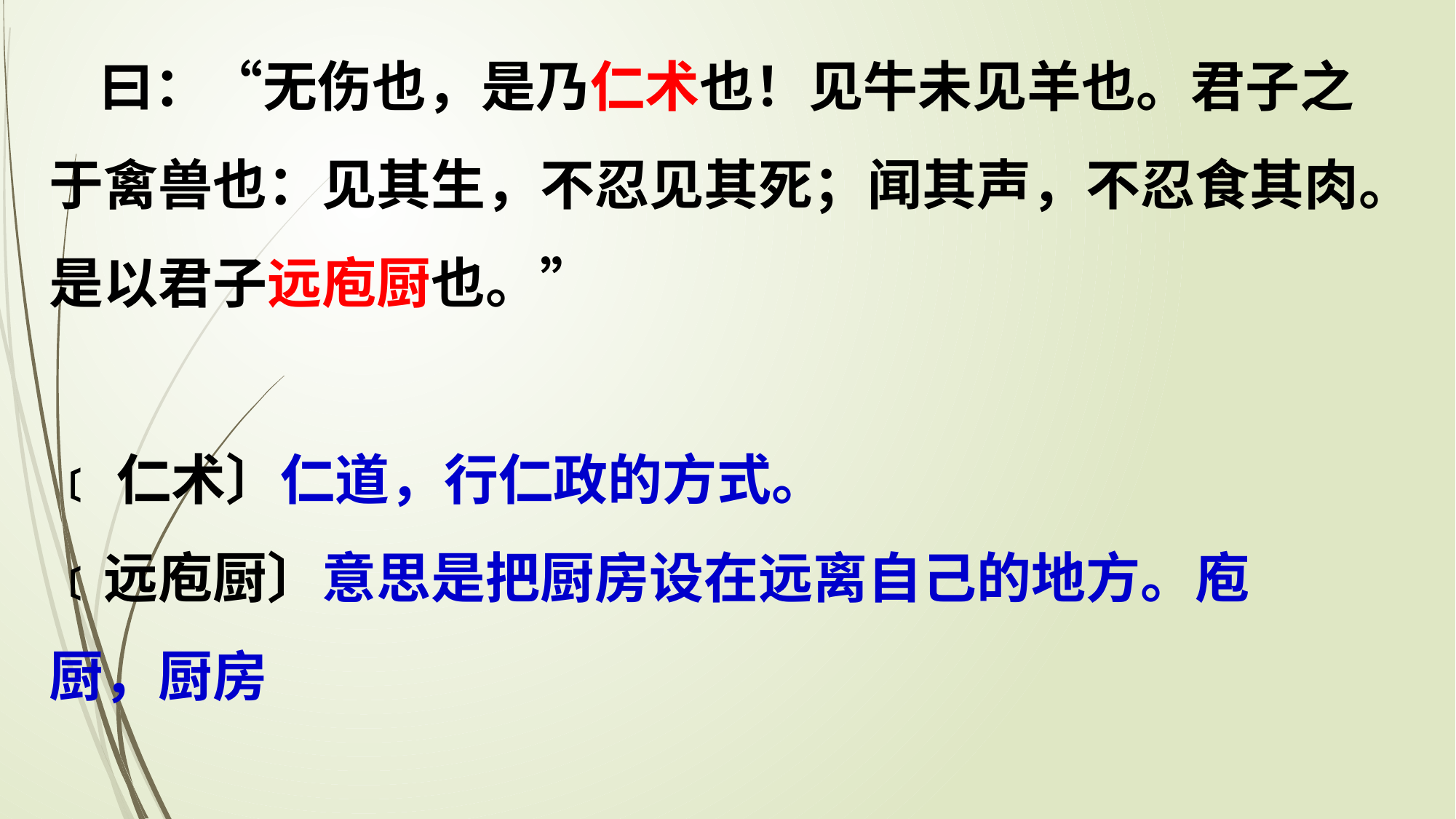

曰：“无伤也，是乃仁术也！见牛未见羊也。君子之于禽兽也：见其生，不忍见其死；闻其声，不忍食其肉。是以君子远庖厨也。”
﹝仁术〕仁道，行仁政的方式。
﹝远庖厨〕意思是把厨房设在远离自己的地方。庖
厨，厨房